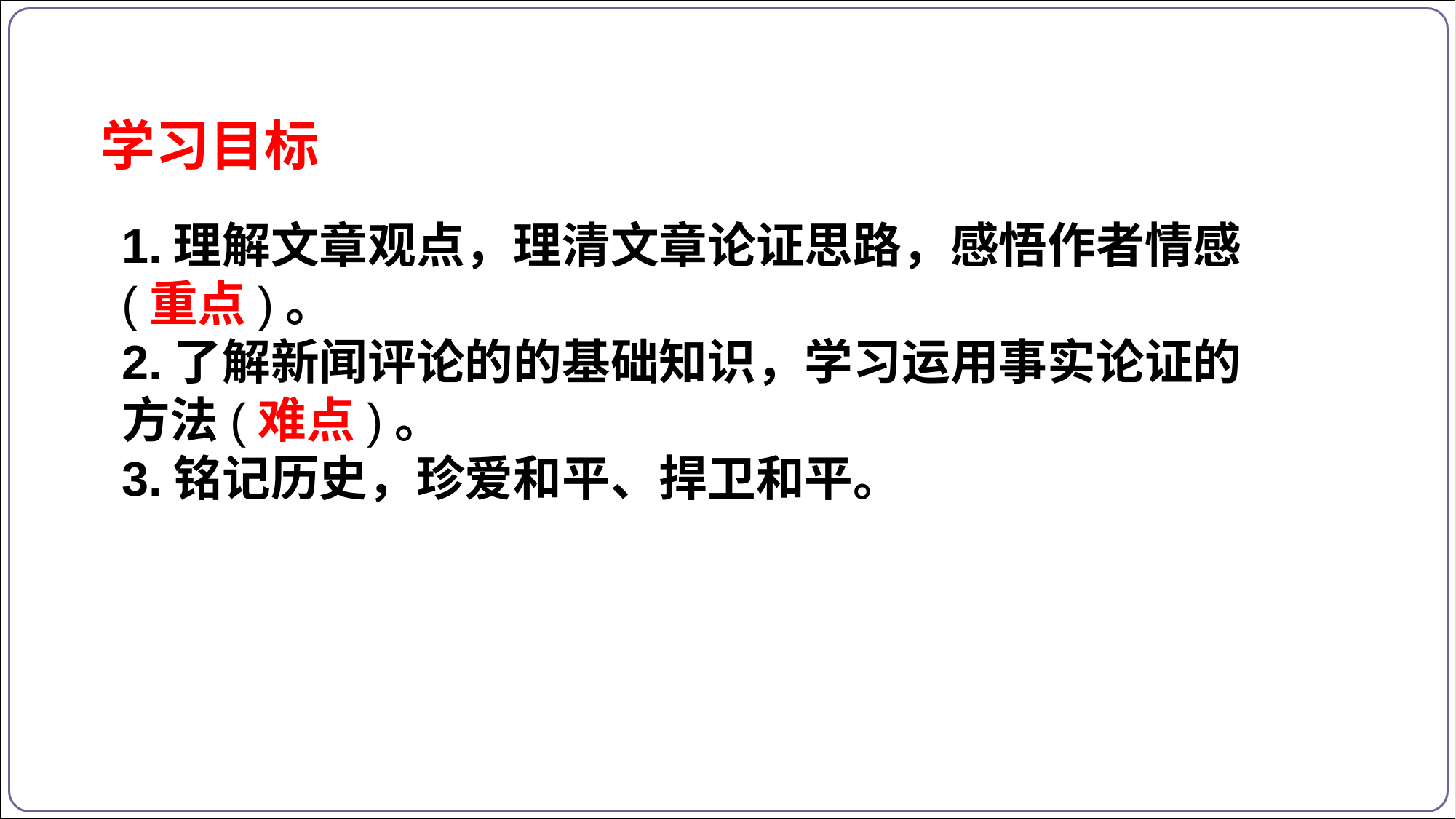

学习目标
1.理解文章观点，理清文章论证思路，感悟作者情感(重点)。
2.了解新闻评论的的基础知识，学习运用事实论证的方法(难点)。
3.铭记历史，珍爱和平、捍卫和平。